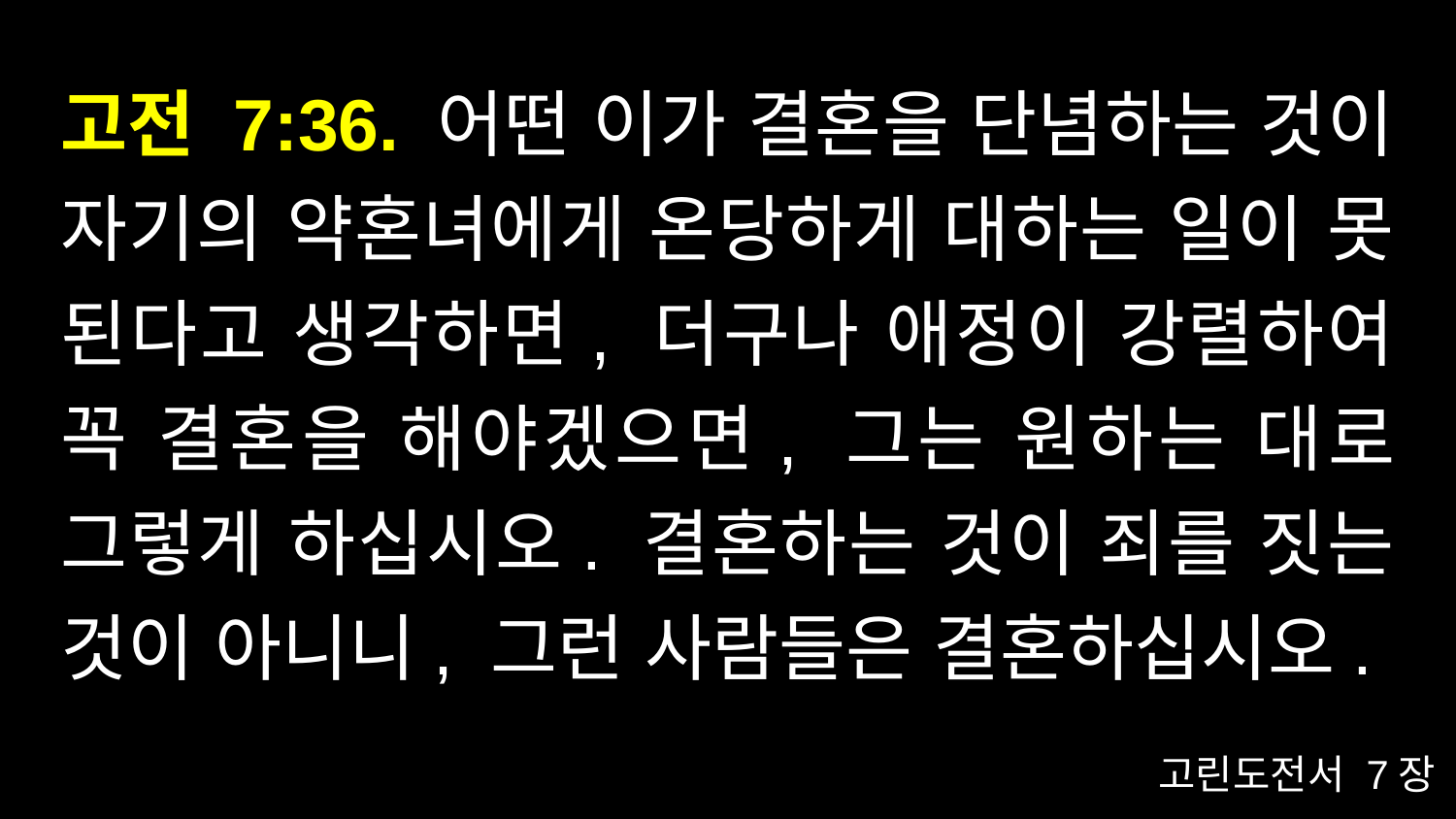

# 고전 7:36. 어떤 이가 결혼을 단념하는 것이 자기의 약혼녀에게 온당하게 대하는 일이 못 된다고 생각하면, 더구나 애정이 강렬하여 꼭 결혼을 해야겠으면, 그는 원하는 대로 그렇게 하십시오. 결혼하는 것이 죄를 짓는 것이 아니니, 그런 사람들은 결혼하십시오.
고린도전서 7장